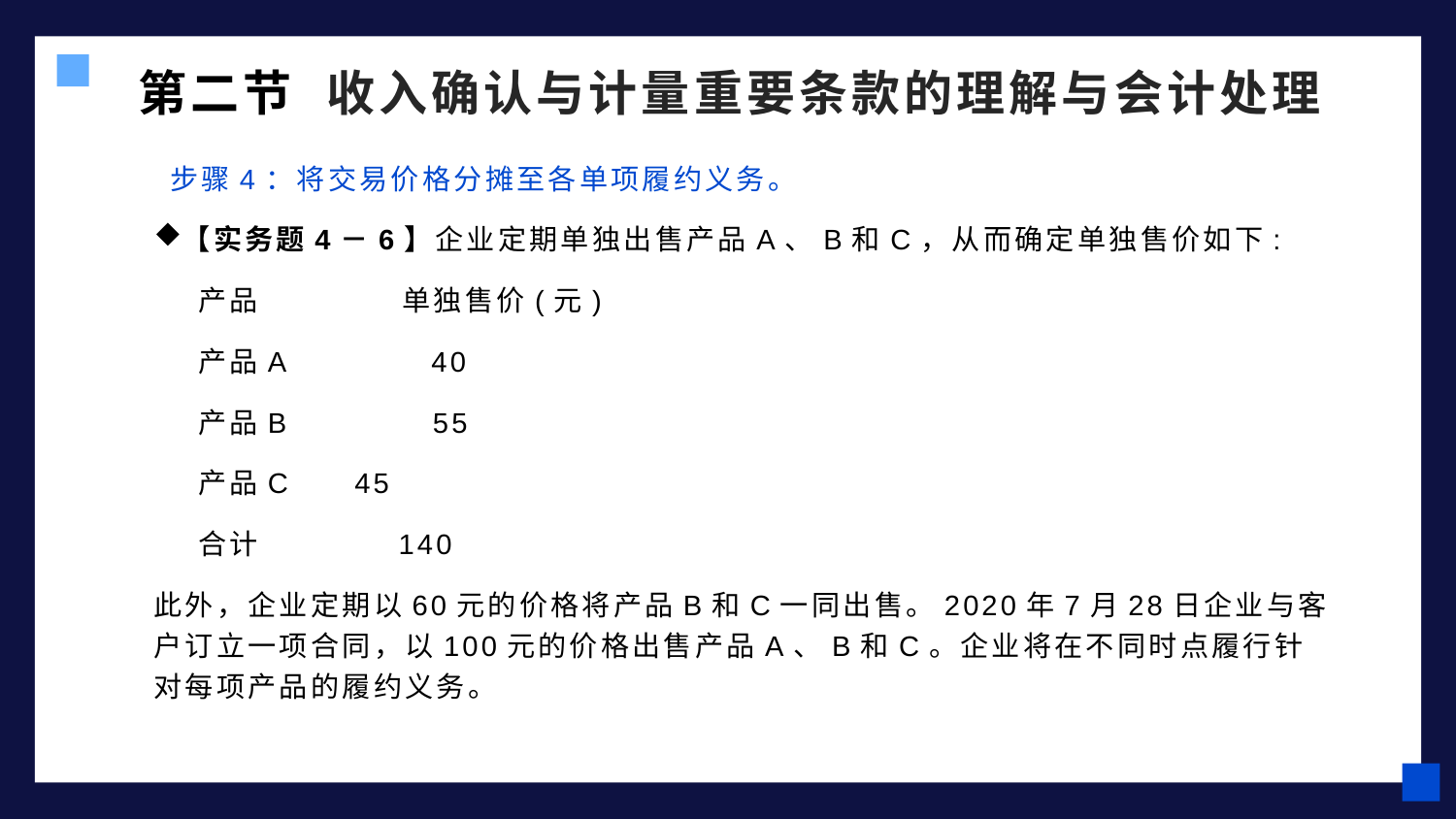

第二节  收入确认与计量重要条款的理解与会计处理
 步骤4：将交易价格分摊至各单项履约义务。
【实务题4－6】企业定期单独出售产品A、B和C，从而确定单独售价如下:
    产品	           单独售价(元)
    产品A             40
    产品B             55
    产品C	     45
    合计              140
此外，企业定期以60元的价格将产品B和C一同出售。2020年7月28日企业与客户订立一项合同，以100元的价格出售产品A、B和C。企业将在不同时点履行针对每项产品的履约义务。